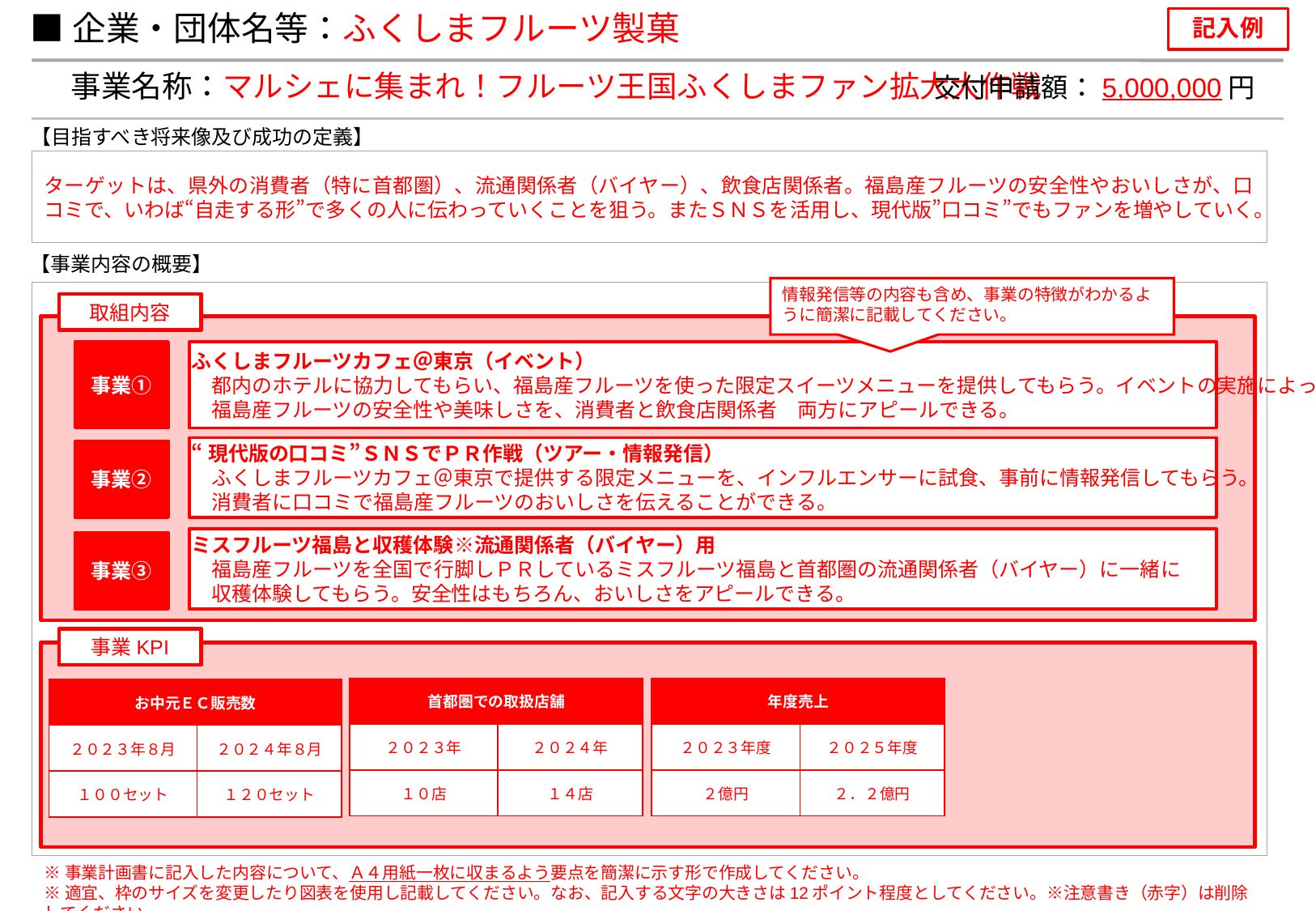

■企業・団体名等：ふくしまフルーツ製菓
記入例
事業名称：マルシェに集まれ！フルーツ王国ふくしまファン拡大大作戦
交付申請額：5,000,000円
【目指すべき将来像及び成功の定義】
ターゲットは、県外の消費者（特に首都圏）、流通関係者（バイヤー）、飲食店関係者。福島産フルーツの安全性やおいしさが、口コミで、いわば“自走する形”で多くの人に伝わっていくことを狙う。またＳＮＳを活用し、現代版”口コミ”でもファンを増やしていく。
【事業内容の概要】
情報発信等の内容も含め、事業の特徴がわかるように簡潔に記載してください。

取組内容

事業①
ふくしまフルーツカフェ＠東京（イベント）
　都内のホテルに協力してもらい、福島産フルーツを使った限定スイーツメニューを提供してもらう。イベントの実施によって、
　福島産フルーツの安全性や美味しさを、消費者と飲食店関係者　両方にアピールできる。
“現代版の口コミ”ＳＮＳでＰＲ作戦（ツアー・情報発信）
　ふくしまフルーツカフェ＠東京で提供する限定メニューを、インフルエンサーに試食、事前に情報発信してもらう。
　消費者に口コミで福島産フルーツのおいしさを伝えることができる。
事業②
ミスフルーツ福島と収穫体験※流通関係者（バイヤー）用
　福島産フルーツを全国で行脚しＰＲしているミスフルーツ福島と首都圏の流通関係者（バイヤー）に一緒に
　収穫体験してもらう。安全性はもちろん、おいしさをアピールできる。
事業③
事業KPI

| 首都圏での取扱店舗 |  |
| --- | --- |
| ２０２３年 | ２０２４年 |
| １０店 | １４店 |
| 年度売上 |  |
| --- | --- |
| ２０２３年度 | ２０２５年度 |
| ２億円 | ２．２億円 |
| お中元ＥＣ販売数 |  |
| --- | --- |
| ２０２３年８月 | ２０２４年８月 |
| １００セット | １２０セット |
※事業計画書に記入した内容について、Ａ４用紙一枚に収まるよう要点を簡潔に示す形で作成してください。
※適宜、枠のサイズを変更したり図表を使用し記載してください。なお、記入する文字の大きさは12ポイント程度としてください。※注意書き（赤字）は削除してください。